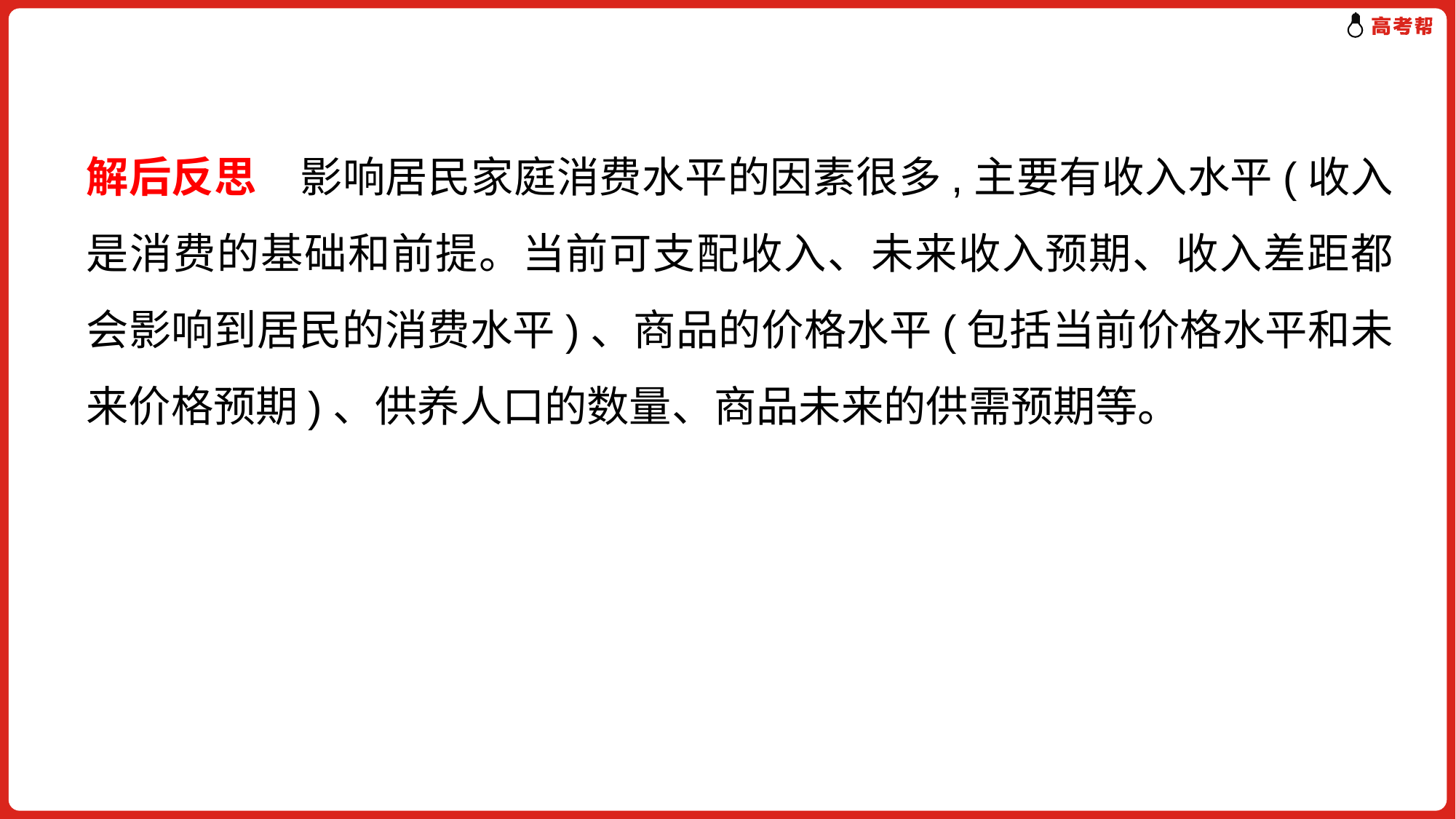

解后反思　影响居民家庭消费水平的因素很多,主要有收入水平(收入是消费的基础和前提。当前可支配收入、未来收入预期、收入差距都会影响到居民的消费水平)、商品的价格水平(包括当前价格水平和未来价格预期)、供养人口的数量、商品未来的供需预期等。